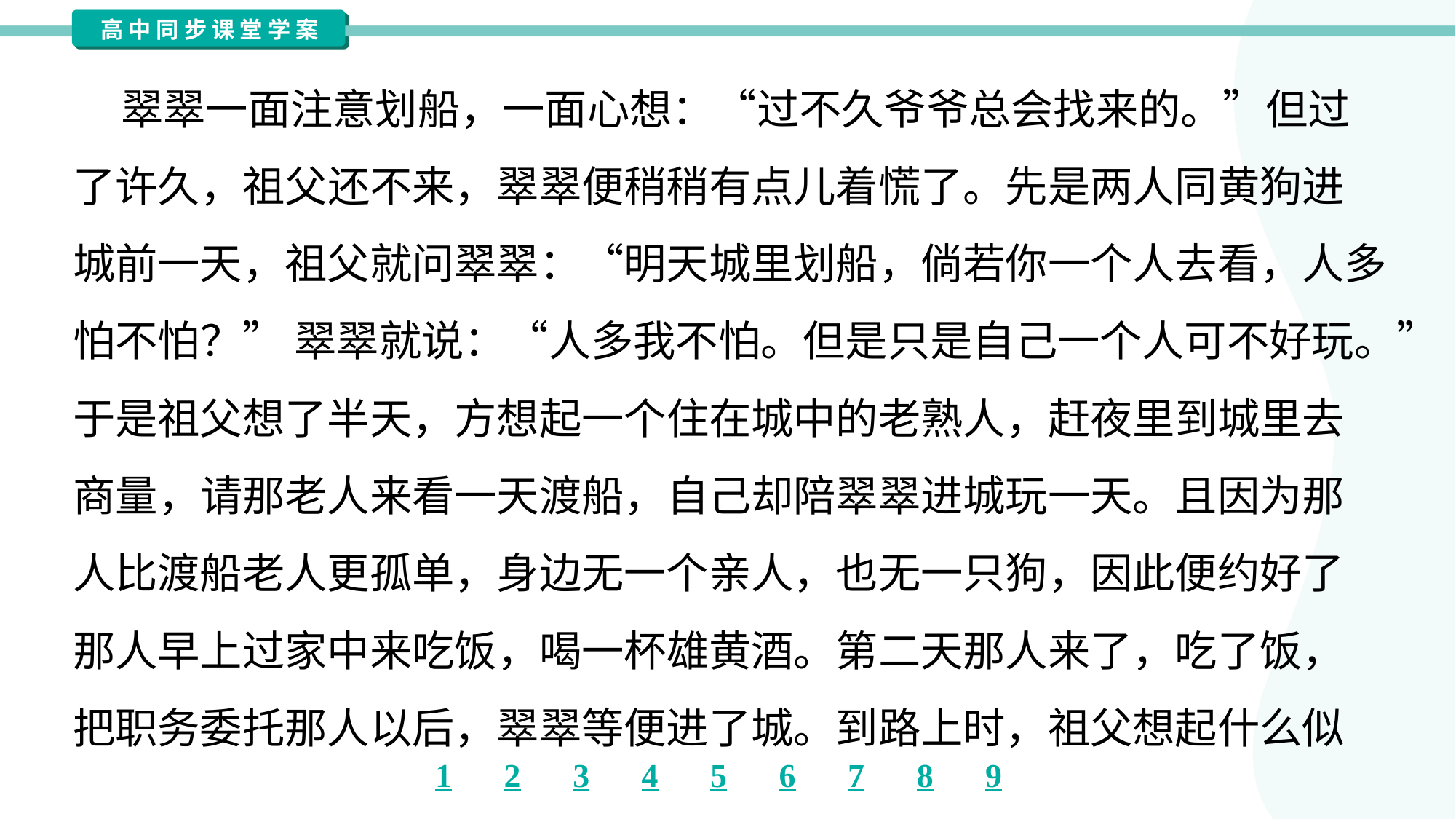

翠翠一面注意划船，一面心想：“过不久爷爷总会找来的。”但过
了许久，祖父还不来，翠翠便稍稍有点儿着慌了。先是两人同黄狗进
城前一天，祖父就问翠翠：“明天城里划船，倘若你一个人去看，人多
怕不怕？” 翠翠就说：“人多我不怕。但是只是自己一个人可不好玩。”
于是祖父想了半天，方想起一个住在城中的老熟人，赶夜里到城里去
商量，请那老人来看一天渡船，自己却陪翠翠进城玩一天。且因为那
人比渡船老人更孤单，身边无一个亲人，也无一只狗，因此便约好了
那人早上过家中来吃饭，喝一杯雄黄酒。第二天那人来了，吃了饭，
把职务委托那人以后，翠翠等便进了城。到路上时，祖父想起什么似